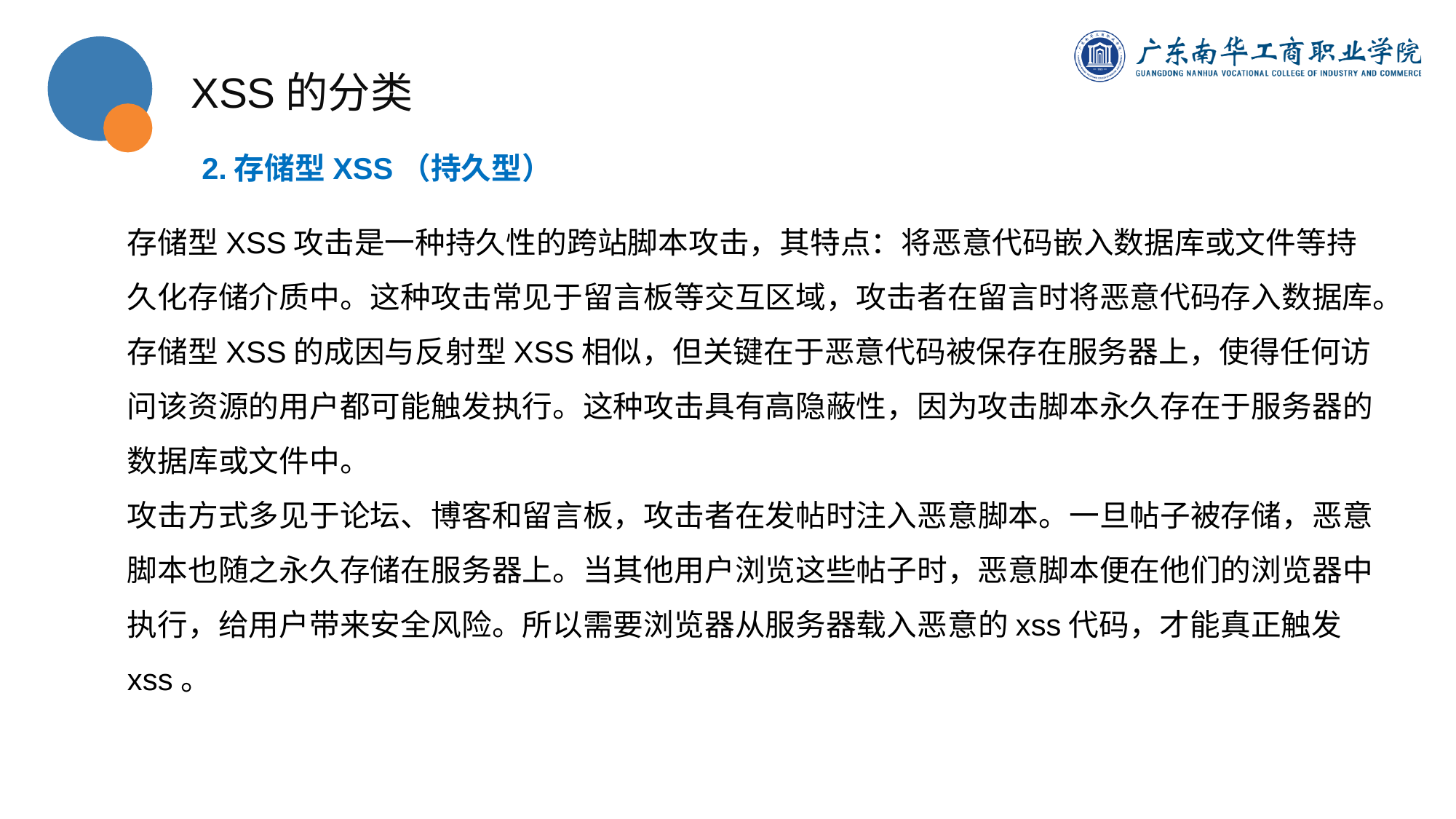

XSS的分类

2.存储型XSS（持久型）
存储型XSS攻击是一种持久性的跨站脚本攻击，其特点：将恶意代码嵌入数据库或文件等持久化存储介质中。这种攻击常见于留言板等交互区域，攻击者在留言时将恶意代码存入数据库。
存储型XSS的成因与反射型XSS相似，但关键在于恶意代码被保存在服务器上，使得任何访问该资源的用户都可能触发执行。这种攻击具有高隐蔽性，因为攻击脚本永久存在于服务器的数据库或文件中。
攻击方式多见于论坛、博客和留言板，攻击者在发帖时注入恶意脚本。一旦帖子被存储，恶意脚本也随之永久存储在服务器上。当其他用户浏览这些帖子时，恶意脚本便在他们的浏览器中执行，给用户带来安全风险。所以需要浏览器从服务器载入恶意的xss代码，才能真正触发xss。